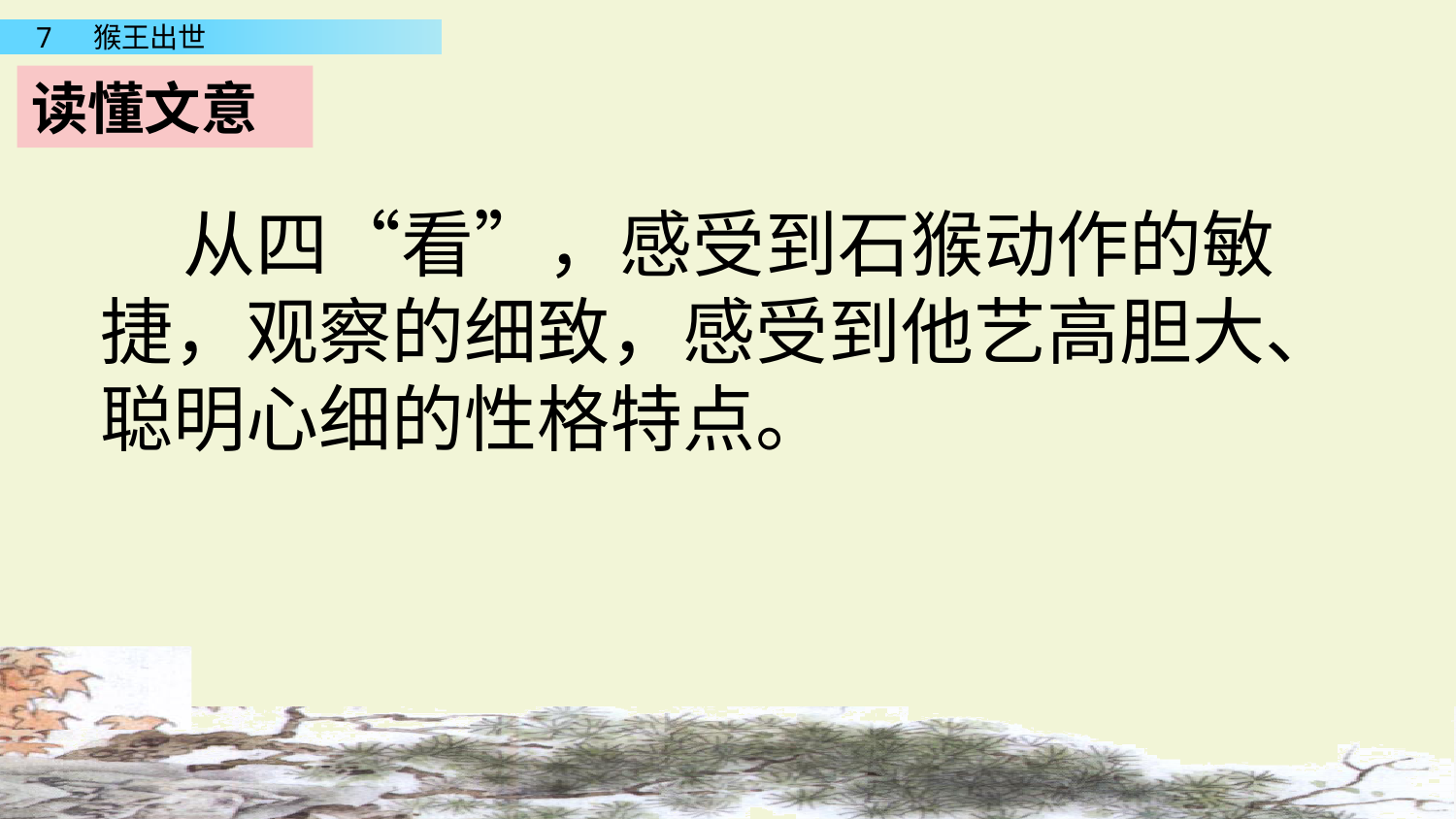

读懂文意
    从四“看”，感受到石猴动作的敏捷，观察的细致，感受到他艺高胆大、聪明心细的性格特点。